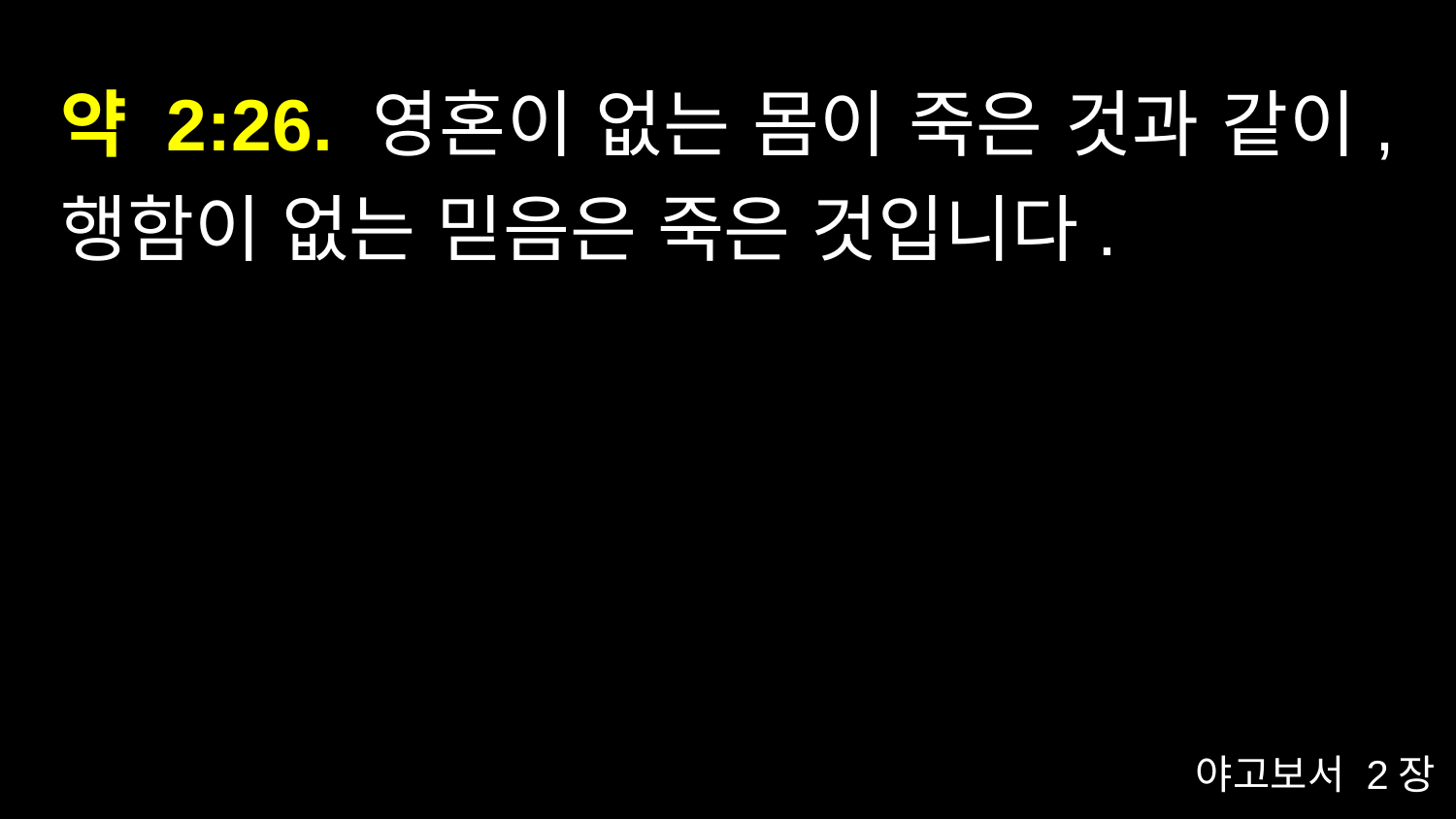

# 약 2:26. 영혼이 없는 몸이 죽은 것과 같이, 행함이 없는 믿음은 죽은 것입니다.
야고보서 2장